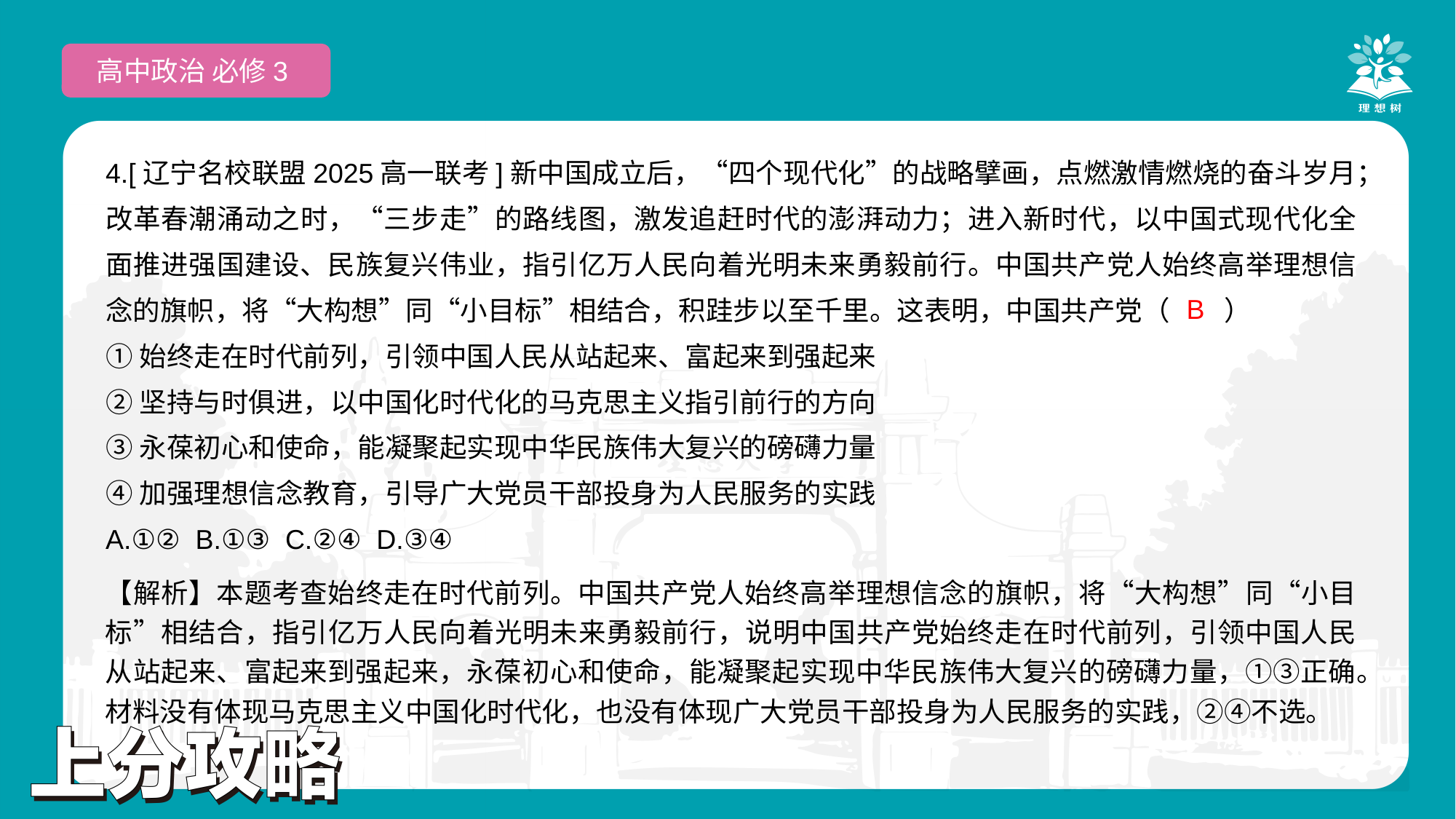

高中政治 必修3
4.[辽宁名校联盟2025高一联考]新中国成立后，“四个现代化”的战略擘画，点燃激情燃烧的奋斗岁月；改革春潮涌动之时，“三步走”的路线图，激发追赶时代的澎湃动力；进入新时代，以中国式现代化全面推进强国建设、民族复兴伟业，指引亿万人民向着光明未来勇毅前行。中国共产党人始终高举理想信念的旗帜，将“大构想”同“小目标”相结合，积跬步以至千里。这表明，中国共产党（　　）
①始终走在时代前列，引领中国人民从站起来、富起来到强起来
②坚持与时俱进，以中国化时代化的马克思主义指引前行的方向
③永葆初心和使命，能凝聚起实现中华民族伟大复兴的磅礴力量
④加强理想信念教育，引导广大党员干部投身为人民服务的实践
A.①②  B.①③  C.②④  D.③④
 B
【解析】本题考查始终走在时代前列。中国共产党人始终高举理想信念的旗帜，将“大构想”同“小目标”相结合，指引亿万人民向着光明未来勇毅前行，说明中国共产党始终走在时代前列，引领中国人民从站起来、富起来到强起来，永葆初心和使命，能凝聚起实现中华民族伟大复兴的磅礴力量，①③正确。材料没有体现马克思主义中国化时代化，也没有体现广大党员干部投身为人民服务的实践，②④不选。